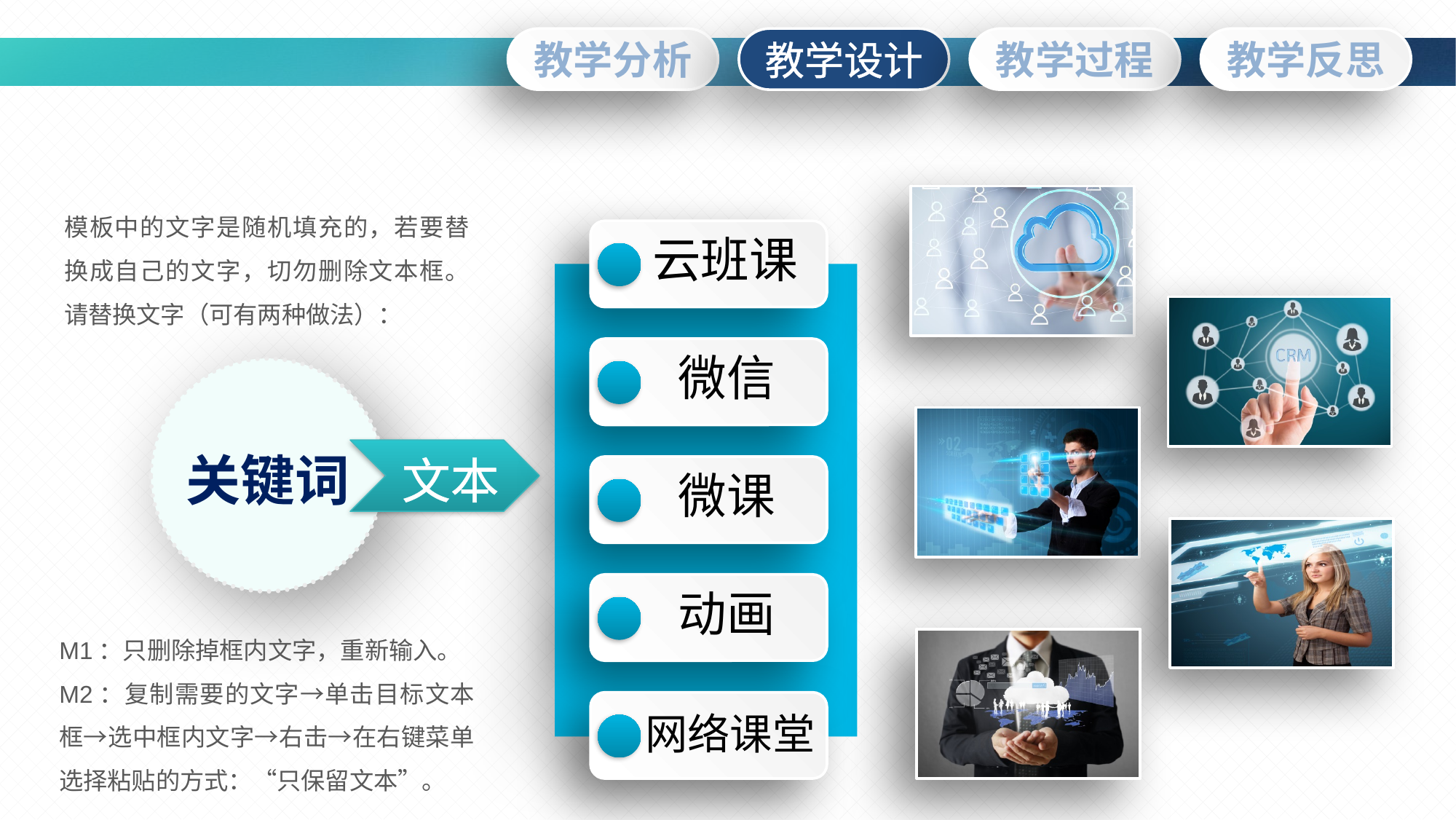

模板中的文字是随机填充的，若要替换成自己的文字，切勿删除文本框。请替换文字（可有两种做法）：

云班课

微信

关键词

文本

微课

动画

M1：只删除掉框内文字，重新输入。
M2：复制需要的文字→单击目标文本框→选中框内文字→右击→在右键菜单选择粘贴的方式：“只保留文本”。

网络课堂